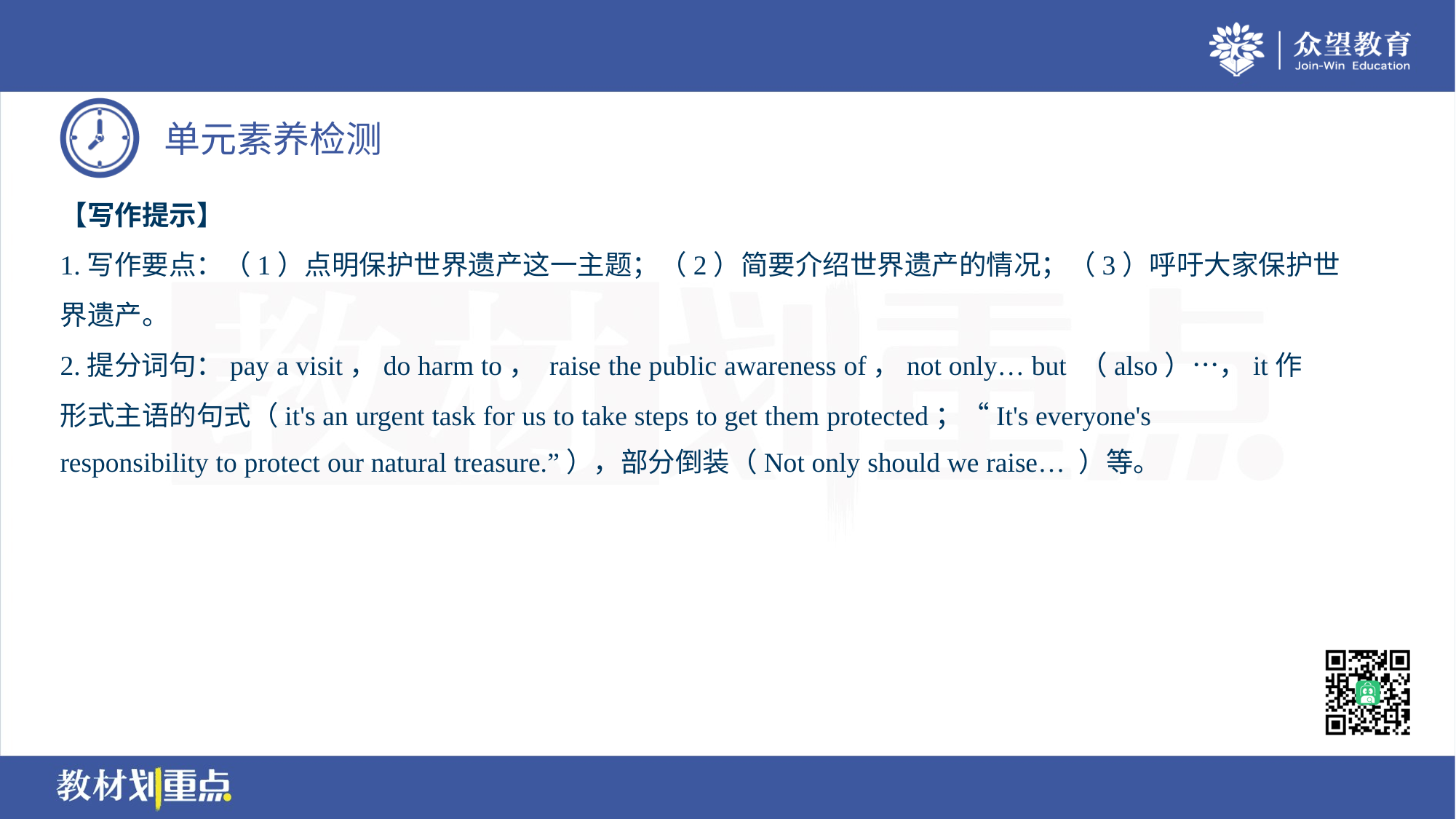

【写作提示】
1.写作要点：（1）点明保护世界遗产这一主题；（2）简要介绍世界遗产的情况；（3）呼吁大家保护世
界遗产。
2.提分词句：pay a visit，do harm to， raise the public awareness of，not only… but （also）…，it作
形式主语的句式（it's an urgent task for us to take steps to get them protected；“It's everyone's
responsibility to protect our natural treasure.”），部分倒装（Not only should we raise… ）等。